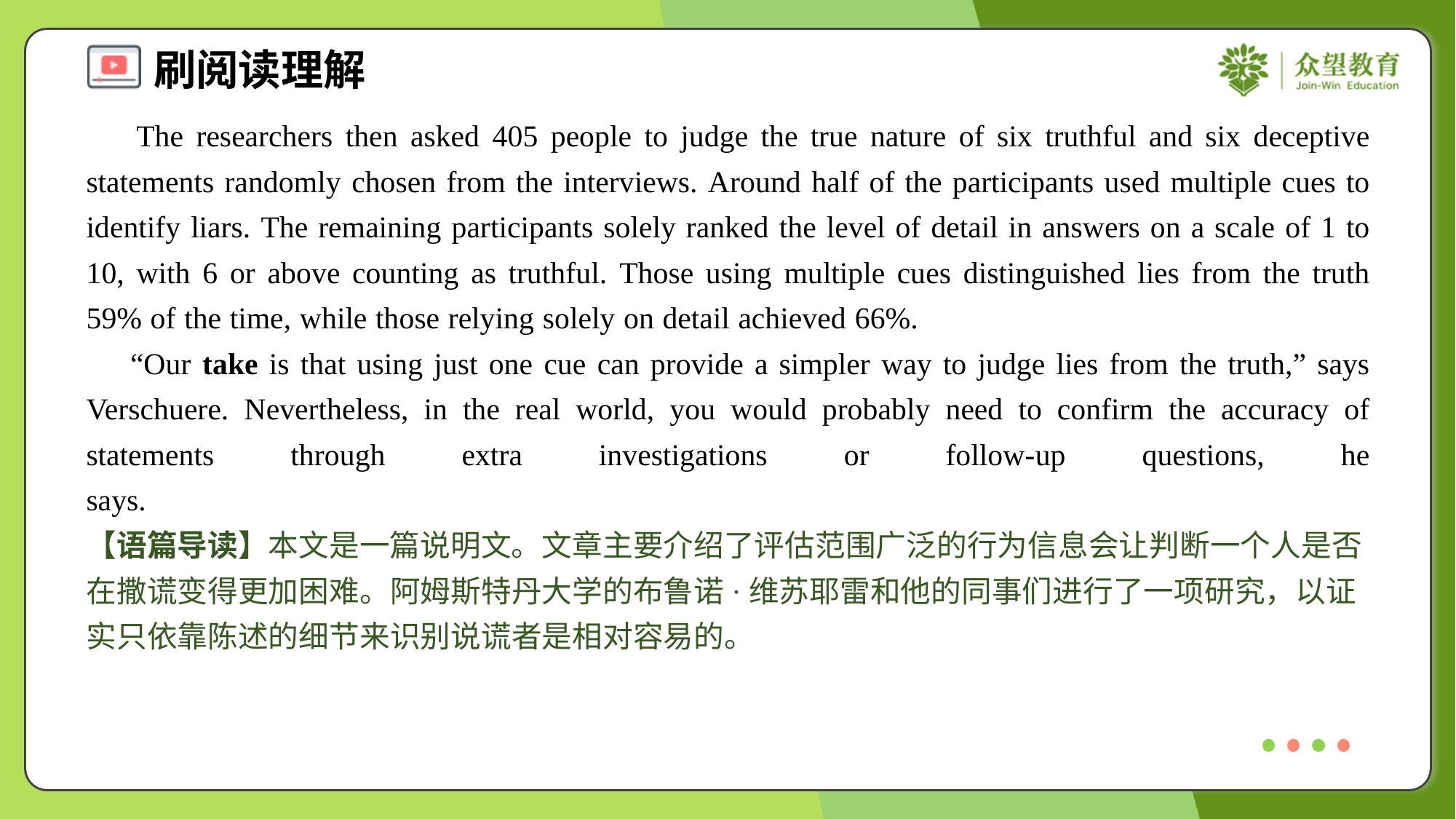

The researchers then asked 405 people to judge the true nature of six truthful and six deceptive statements randomly chosen from the interviews. Around half of the participants used multiple cues to identify liars. The remaining participants solely ranked the level of detail in answers on a scale of 1 to 10, with 6 or above counting as truthful. Those using multiple cues distinguished lies from the truth 59% of the time, while those relying solely on detail achieved 66%.
    “Our take is that using just one cue can provide a simpler way to judge lies from the truth,” says Verschuere. Nevertheless, in the real world, you would probably need to confirm the accuracy of statements through extra investigations or follow-up questions, he says.#1.5
【语篇导读】本文是一篇说明文。文章主要介绍了评估范围广泛的行为信息会让判断一个人是否在撒谎变得更加困难。阿姆斯特丹大学的布鲁诺·维苏耶雷和他的同事们进行了一项研究，以证实只依靠陈述的细节来识别说谎者是相对容易的。